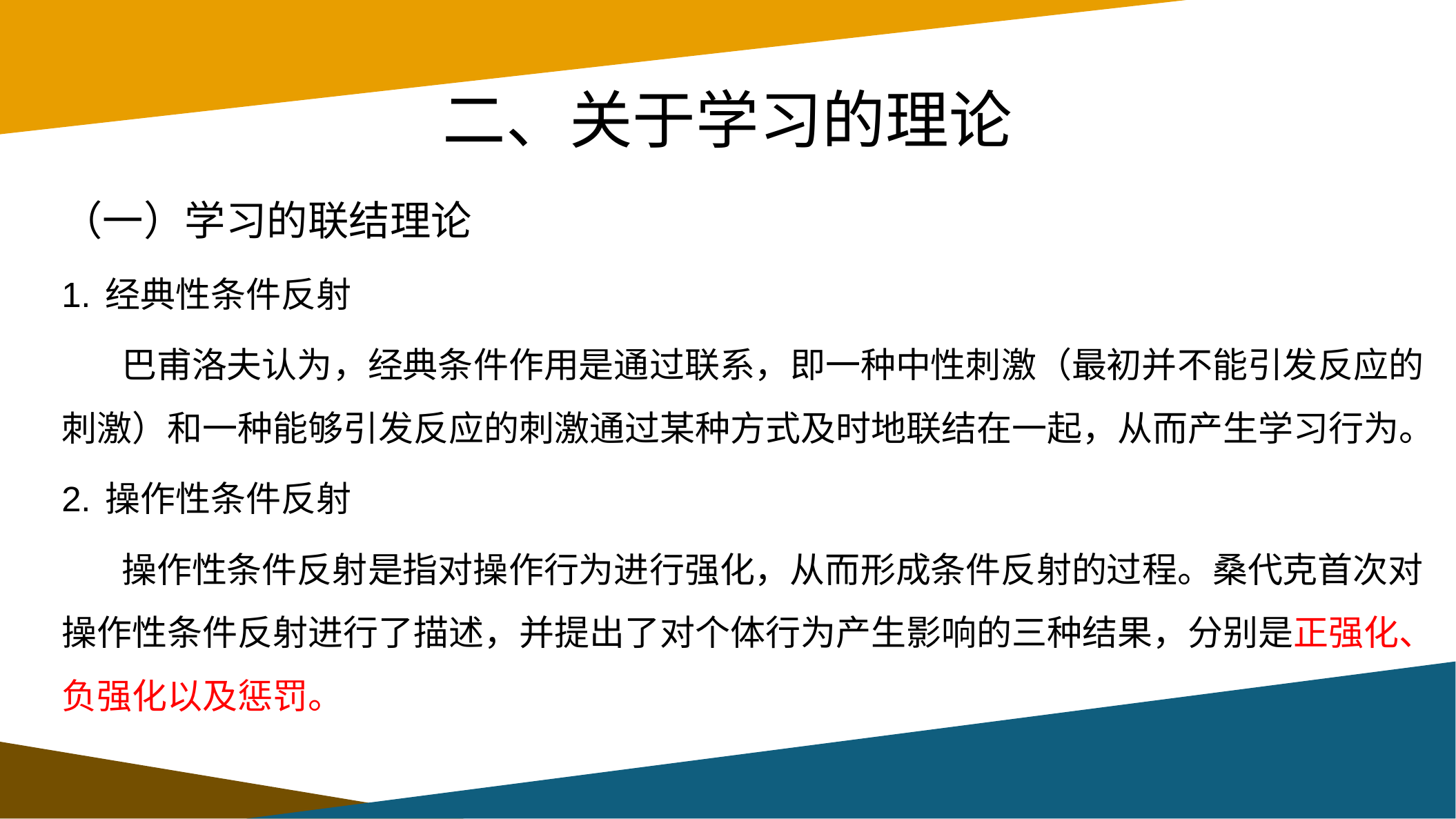

# 二、关于学习的理论
（一）学习的联结理论
1. 经典性条件反射
       巴甫洛夫认为，经典条件作用是通过联系，即一种中性刺激（最初并不能引发反应的刺激）和一种能够引发反应的刺激通过某种方式及时地联结在一起，从而产生学习行为。
2. 操作性条件反射
       操作性条件反射是指对操作行为进行强化，从而形成条件反射的过程。桑代克首次对操作性条件反射进行了描述，并提出了对个体行为产生影响的三种结果，分别是正强化、负强化以及惩罚。